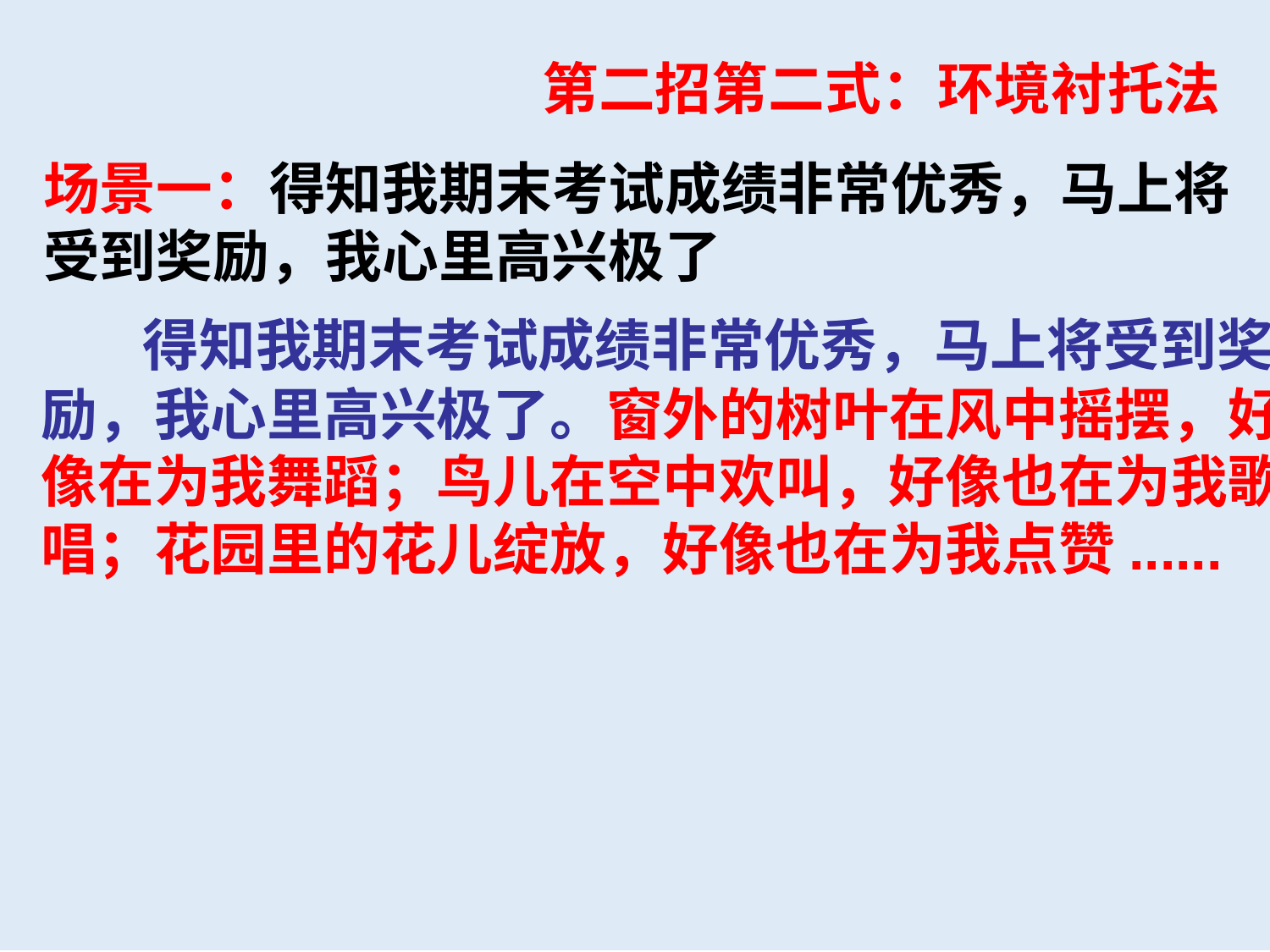

第二招第二式：环境衬托法
场景一：得知我期末考试成绩非常优秀，马上将
受到奖励，我心里高兴极了
      得知我期末考试成绩非常优秀，马上将受到奖励，我心里高兴极了。窗外的树叶在风中摇摆，好像在为我舞蹈；鸟儿在空中欢叫，好像也在为我歌唱；花园里的花儿绽放，好像也在为我点赞......